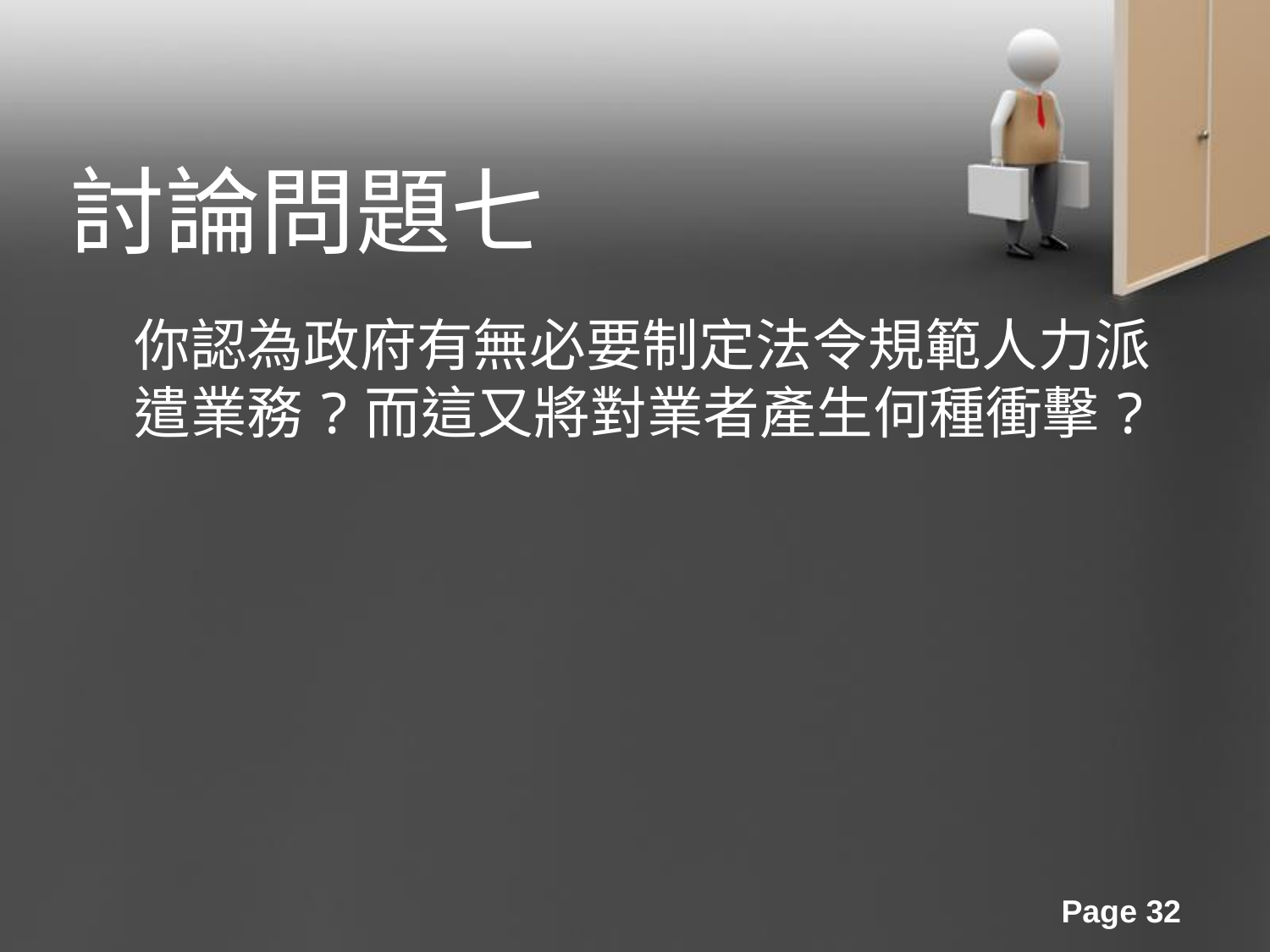

討論問題七
你認為政府有無必要制定法令規範人力派遣業務?而這又將對業者產生何種衝擊?